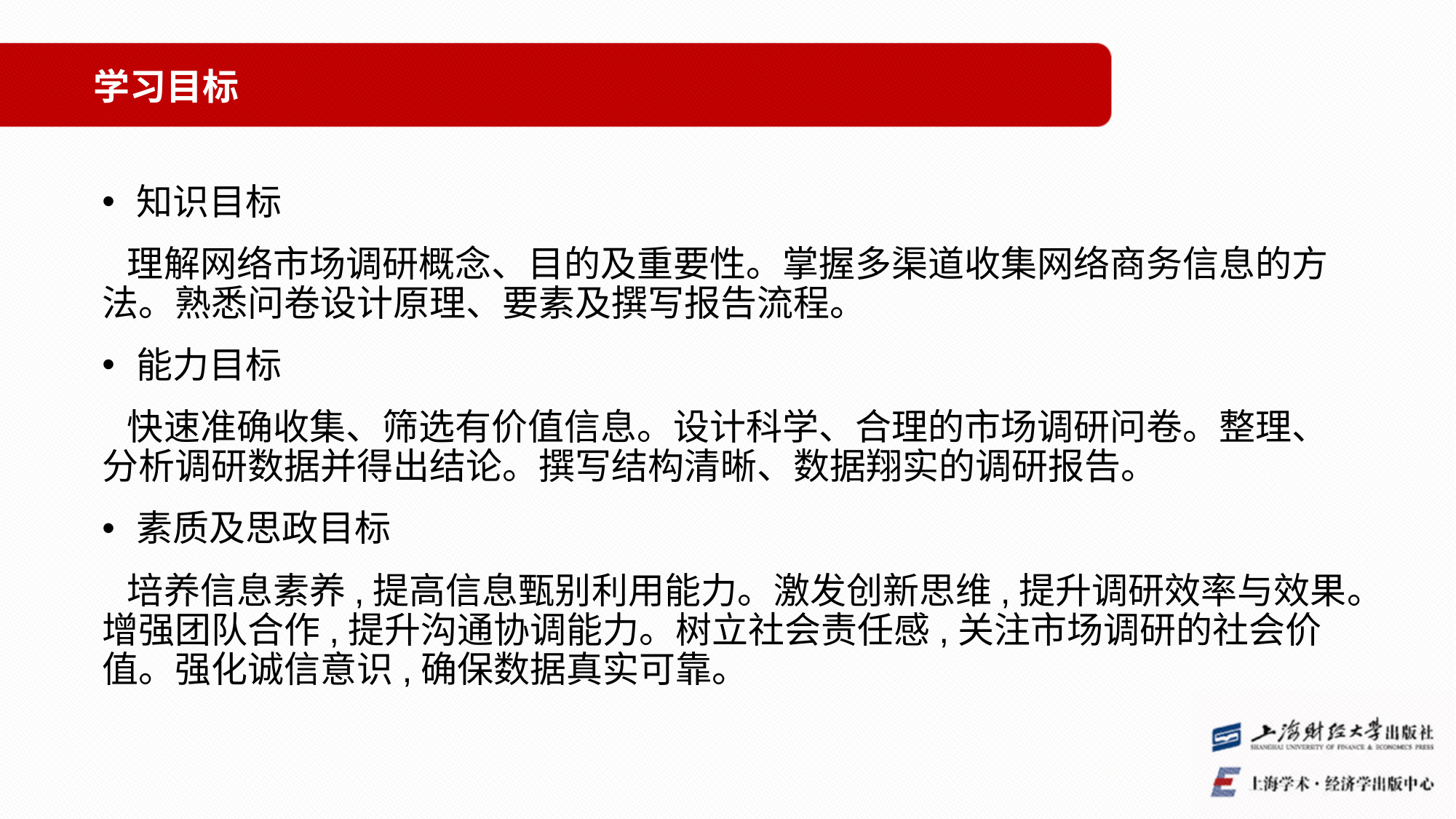

学习目标
知识目标
  理解网络市场调研概念、目的及重要性。掌握多渠道收集网络商务信息的方法。熟悉问卷设计原理、要素及撰写报告流程。
能力目标
  快速准确收集、筛选有价值信息。设计科学、合理的市场调研问卷。整理、分析调研数据并得出结论。撰写结构清晰、数据翔实的调研报告。
素质及思政目标
  培养信息素养,提高信息甄别利用能力。激发创新思维,提升调研效率与效果。增强团队合作,提升沟通协调能力。树立社会责任感,关注市场调研的社会价值。强化诚信意识,确保数据真实可靠。